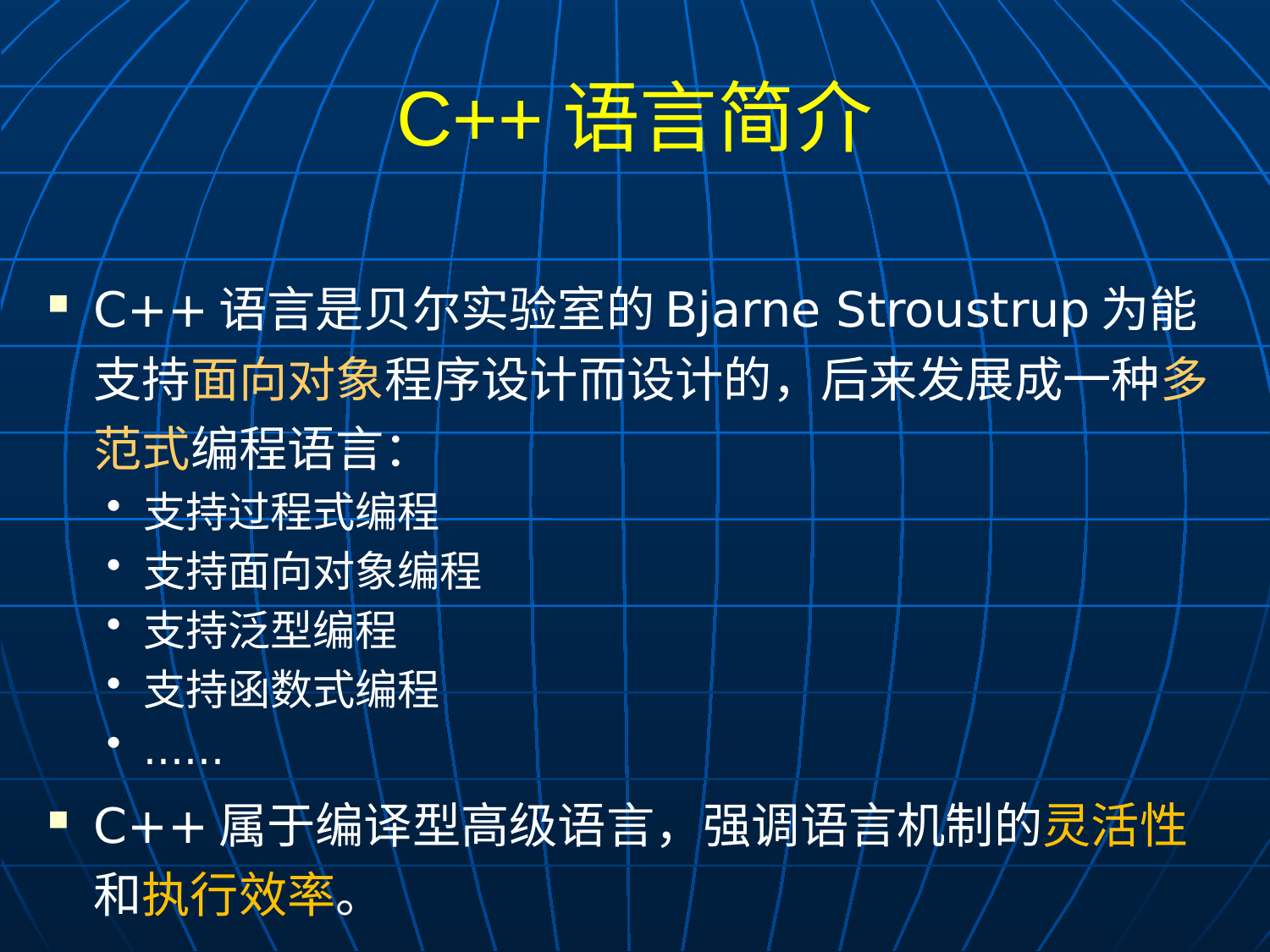

# C++语言简介
C++语言是贝尔实验室的Bjarne Stroustrup为能支持面向对象程序设计而设计的，后来发展成一种多范式编程语言：
支持过程式编程
支持面向对象编程
支持泛型编程
支持函数式编程
......
C++属于编译型高级语言，强调语言机制的灵活性和执行效率。